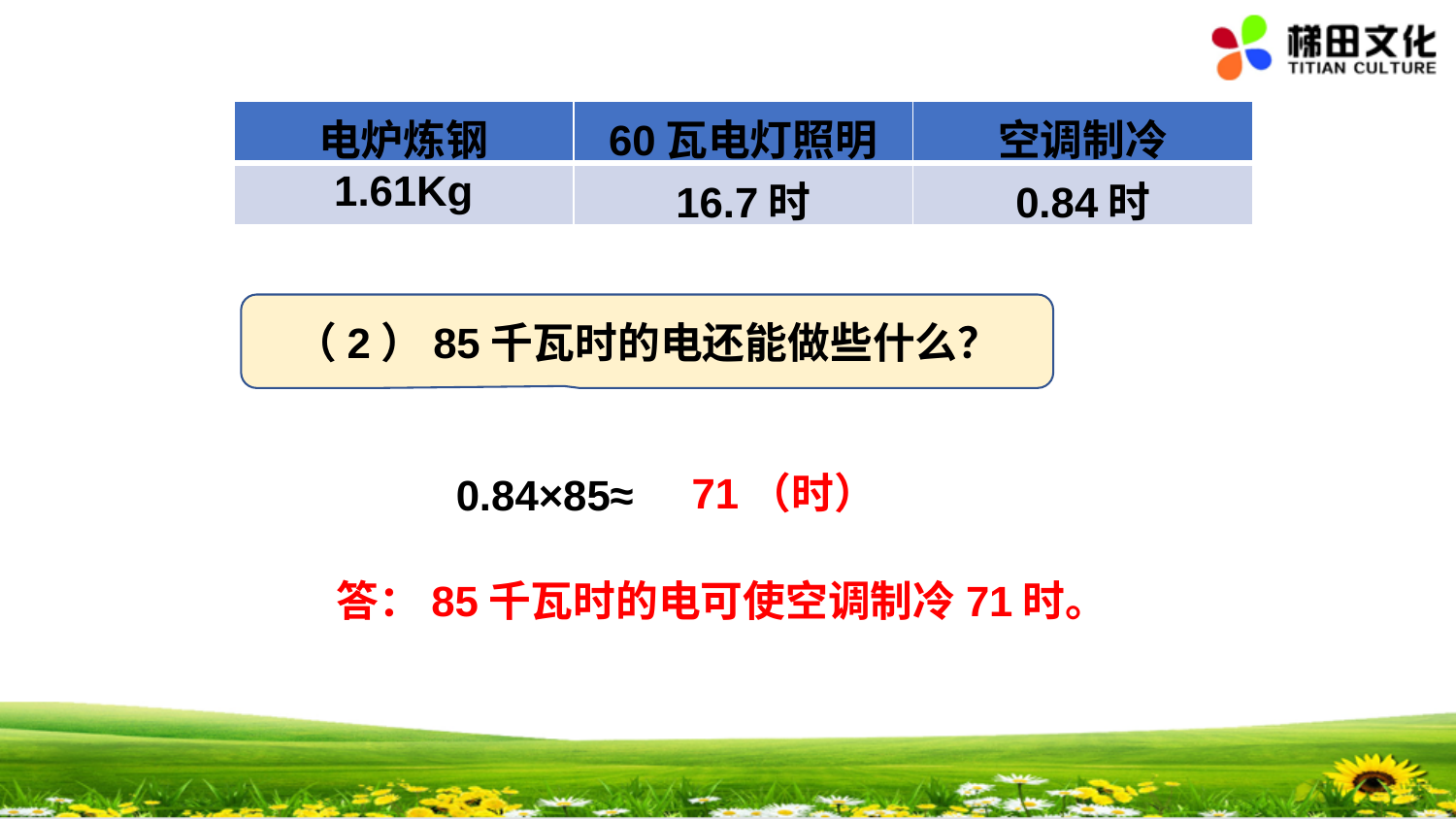

| 电炉炼钢 | 60瓦电灯照明 | 空调制冷 |
| --- | --- | --- |
| 1.61Kg | 16.7时 | 0.84时 |
（2）85千瓦时的电还能做些什么？
71（时）
0.84×85≈
答：85千瓦时的电可使空调制冷71时。